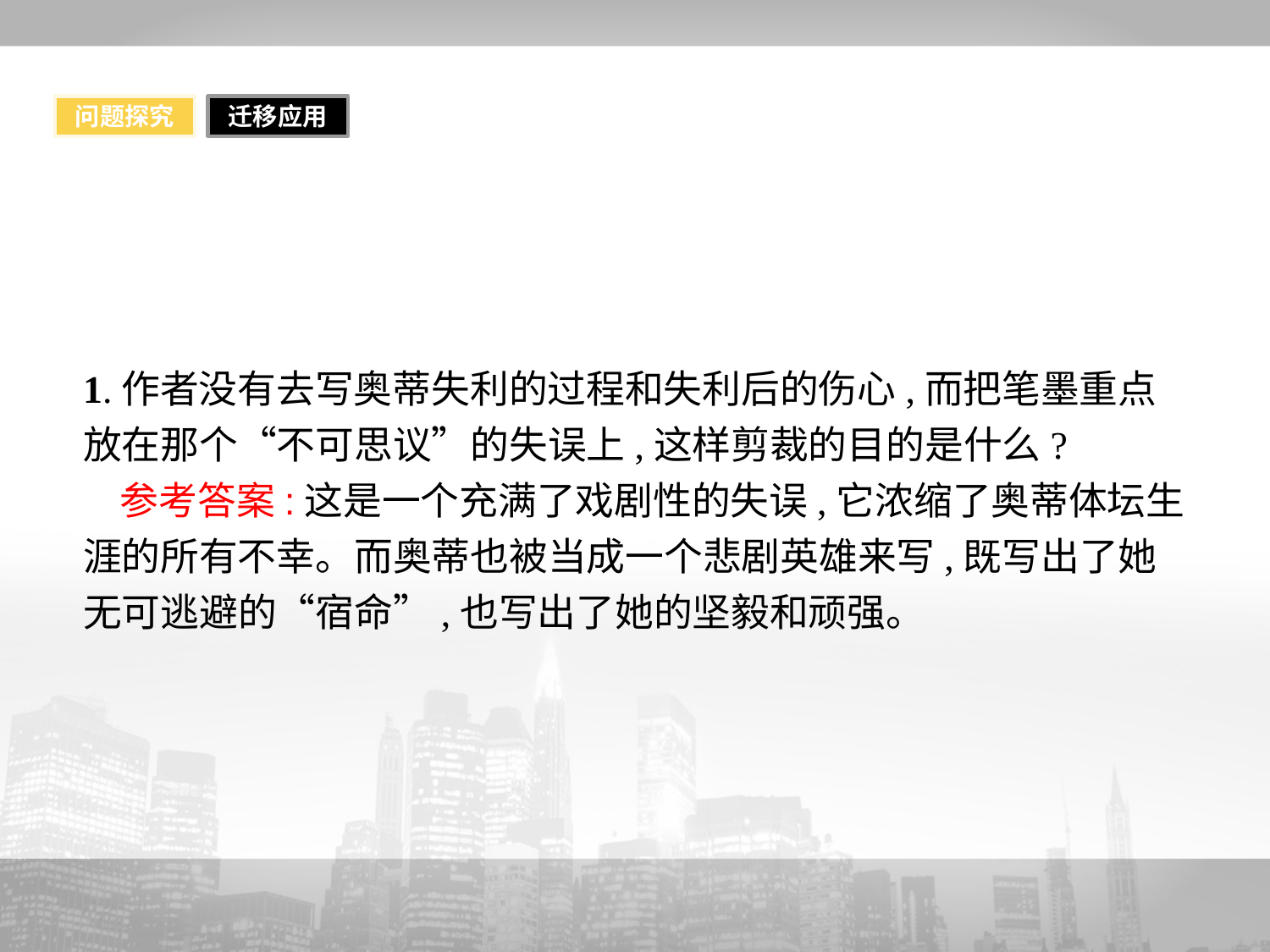

问题探究
迁移应用
1.作者没有去写奥蒂失利的过程和失利后的伤心,而把笔墨重点放在那个“不可思议”的失误上,这样剪裁的目的是什么?
参考答案:这是一个充满了戏剧性的失误,它浓缩了奥蒂体坛生涯的所有不幸。而奥蒂也被当成一个悲剧英雄来写,既写出了她无可逃避的“宿命”,也写出了她的坚毅和顽强。